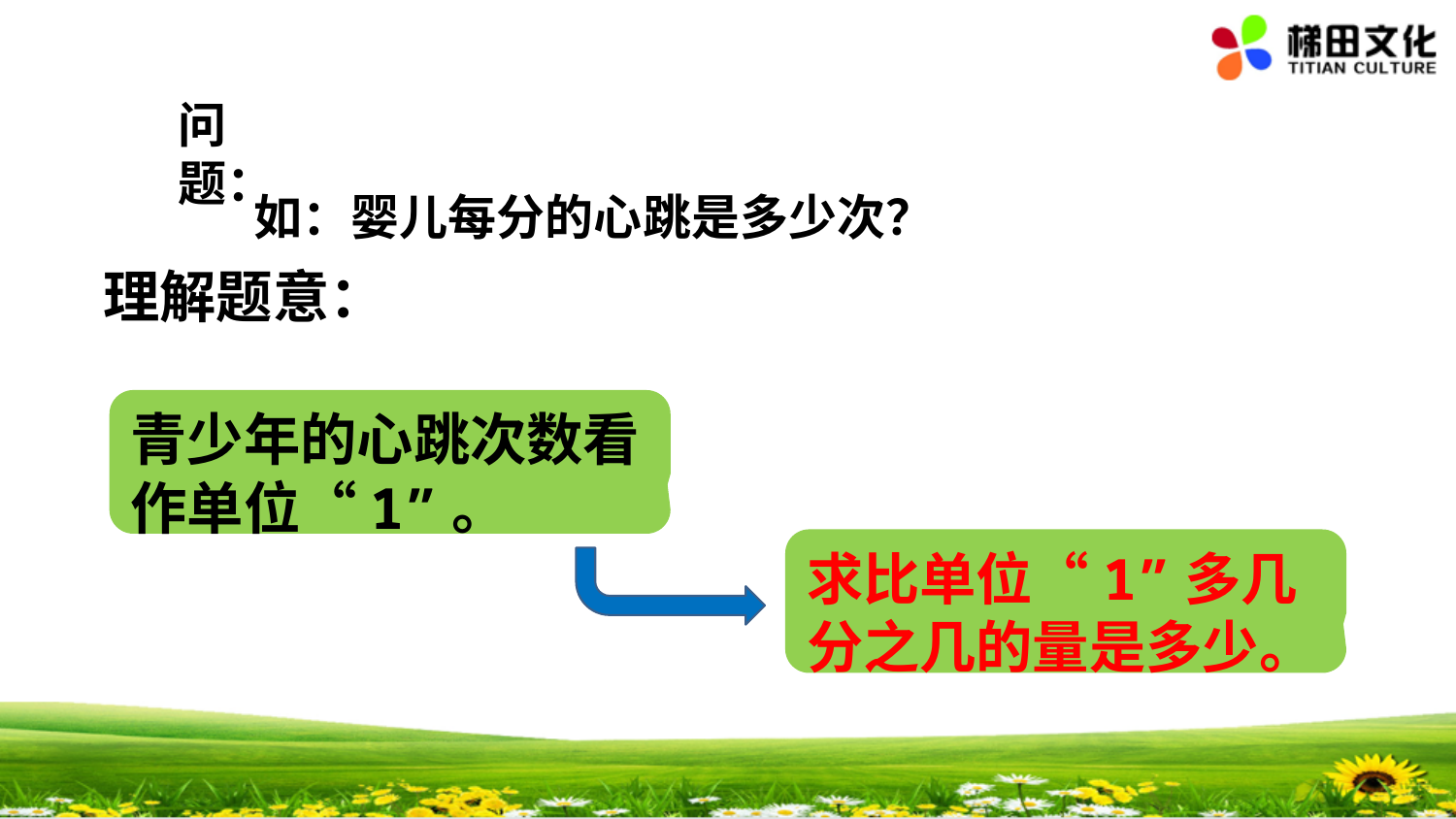

问题：
如：婴儿每分的心跳是多少次？
理解题意：
青少年的心跳次数看作单位“1”。
求比单位“1”多几分之几的量是多少。